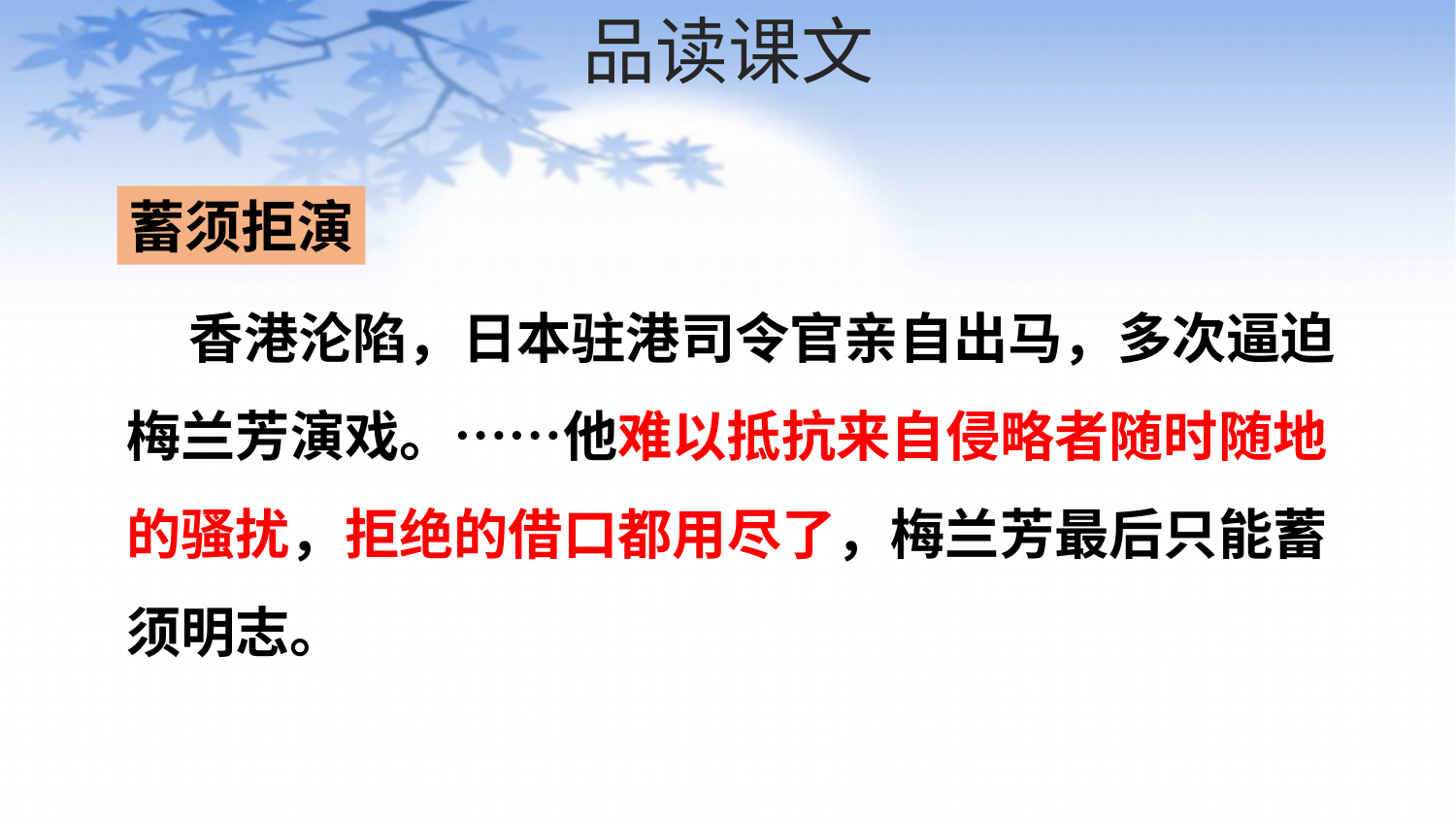

# 品读课文
蓄须拒演
    香港沦陷，日本驻港司令官亲自出马，多次逼迫梅兰芳演戏。……他难以抵抗来自侵略者随时随地的骚扰，拒绝的借口都用尽了，梅兰芳最后只能蓄须明志。